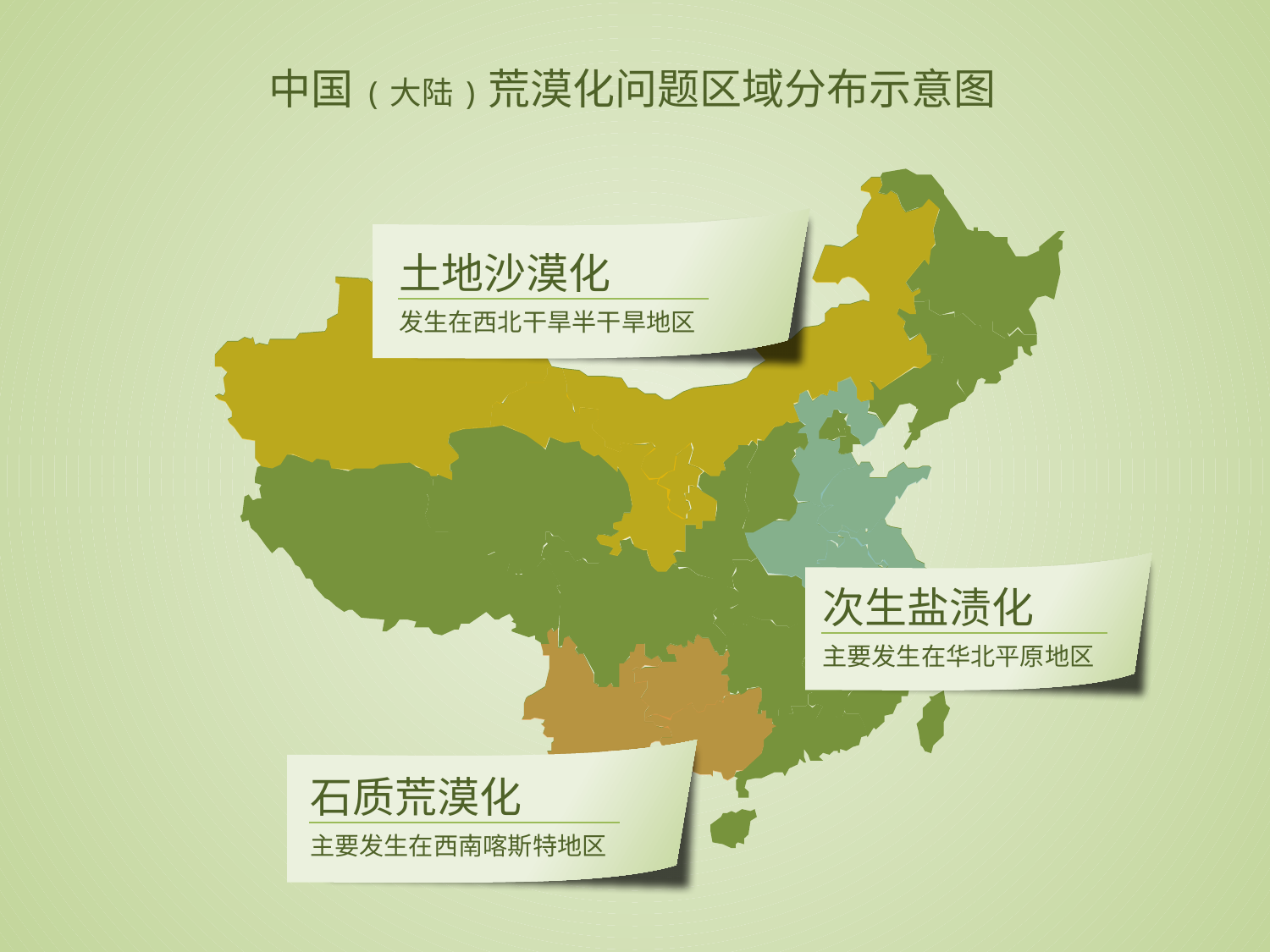

中国(大陆)荒漠化问题区域分布示意图

土地沙漠化
发生在西北干旱半干旱地区

次生盐渍化
主要发生在华北平原地区

石质荒漠化
主要发生在西南喀斯特地区